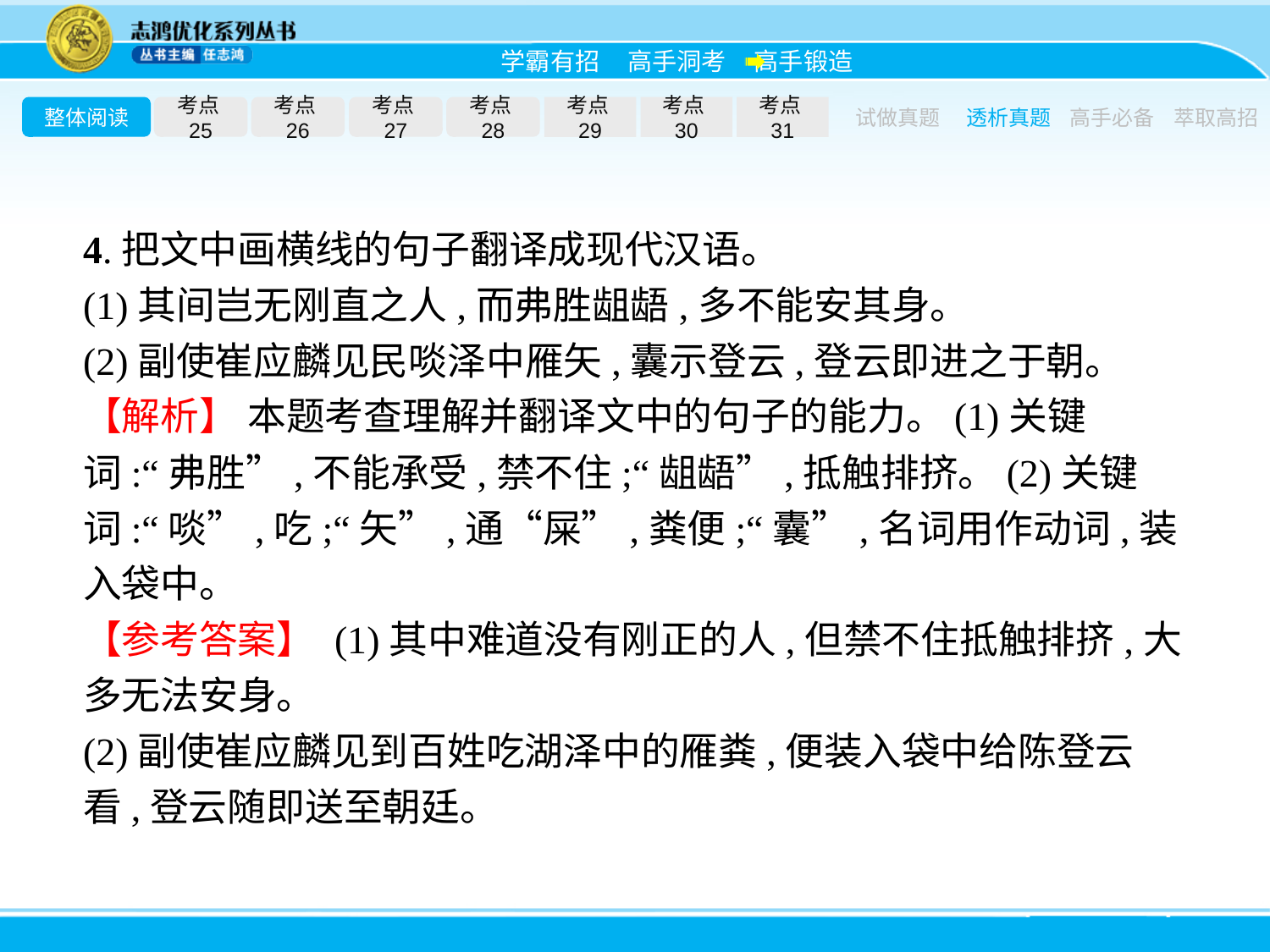

整体阅读
考点25
考点26
考点27
考点28
考点29
考点30
考点31
试做真题
透析真题
高手必备
萃取高招
4.把文中画横线的句子翻译成现代汉语。
(1)其间岂无刚直之人,而弗胜龃龉,多不能安其身。
(2)副使崔应麟见民啖泽中雁矢,囊示登云,登云即进之于朝。
【解析】 本题考查理解并翻译文中的句子的能力。(1)关键词:“弗胜”,不能承受,禁不住;“龃龉”,抵触排挤。(2)关键词:“啖”,吃;“矢”,通“屎”,粪便;“囊”,名词用作动词,装入袋中。
【参考答案】 (1)其中难道没有刚正的人,但禁不住抵触排挤,大多无法安身。
(2)副使崔应麟见到百姓吃湖泽中的雁粪,便装入袋中给陈登云看,登云随即送至朝廷。